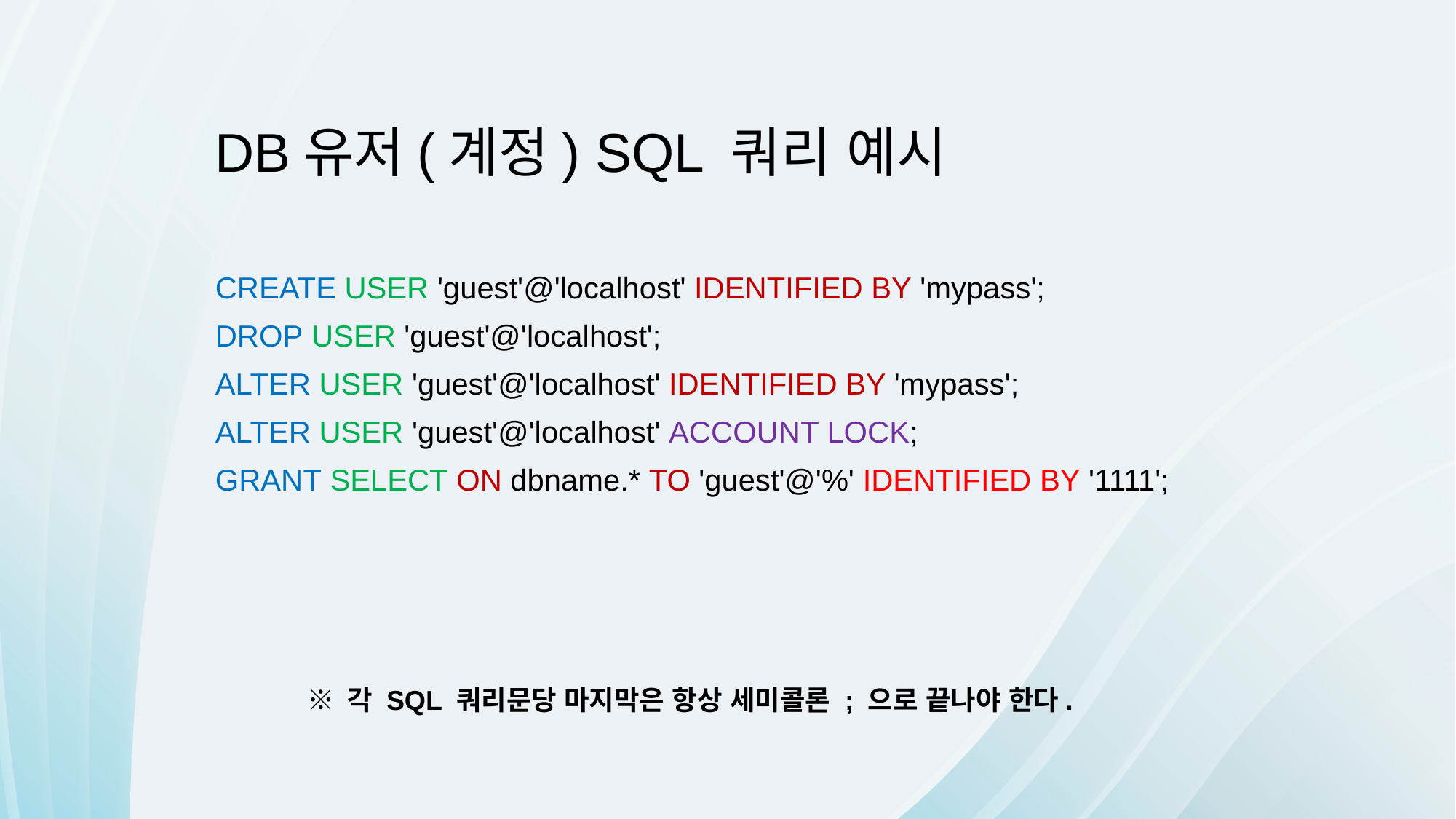

DB유저(계정) SQL 쿼리 예시

CREATE USER 'guest'@'localhost' IDENTIFIED BY 'mypass';
DROP USER 'guest'@'localhost';
ALTER USER 'guest'@'localhost' IDENTIFIED BY 'mypass';
ALTER USER 'guest'@'localhost' ACCOUNT LOCK;
GRANT SELECT ON dbname.* TO 'guest'@'%' IDENTIFIED BY '1111';
※ 각 SQL 쿼리문당 마지막은 항상 세미콜론 ; 으로 끝나야 한다.